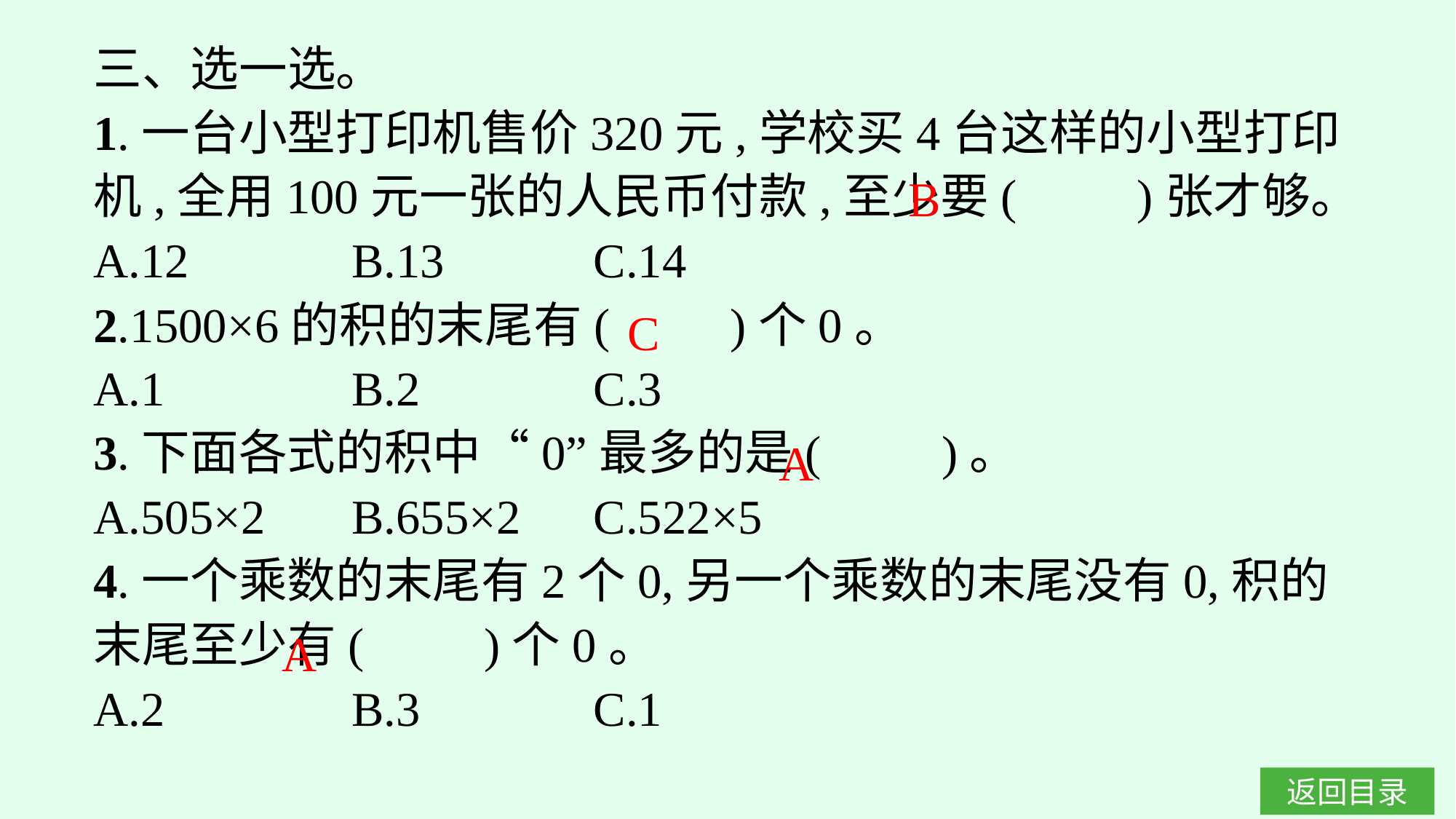

三、选一选。
1.一台小型打印机售价320元,学校买4台这样的小型打印机,全用100元一张的人民币付款,至少要(　　)张才够。
A.12		B.13		C.14
2.1500×6的积的末尾有(　　)个0。
A.1		B.2		C.3
3.下面各式的积中“0”最多的是(　　)。
A.505×2	B.655×2	C.522×5
4.一个乘数的末尾有2个0,另一个乘数的末尾没有0,积的末尾至少有(　　)个0。
A.2		B.3		C.1
B
C
A
A